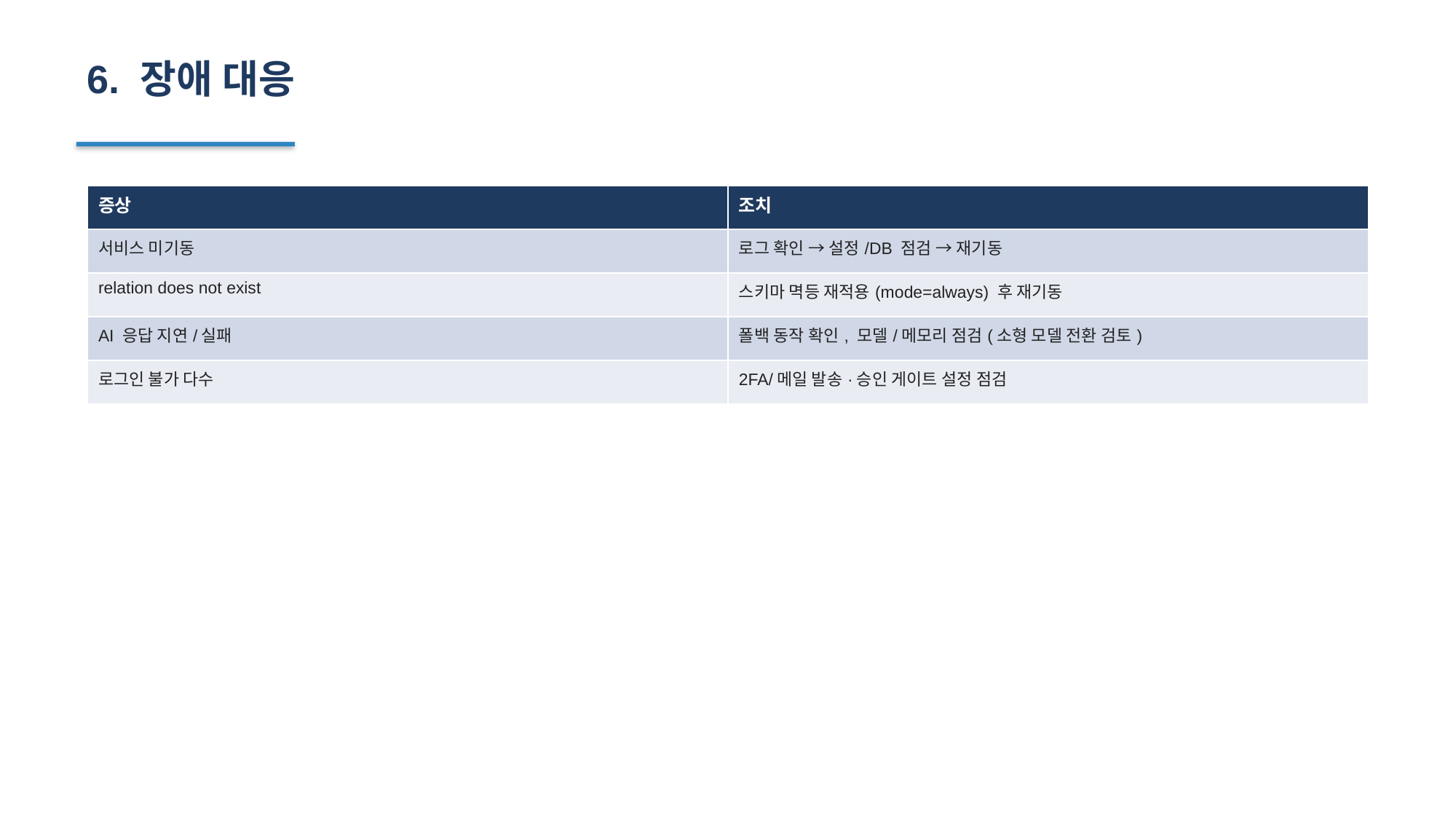

6. 장애 대응

| 증상 | 조치 |
| --- | --- |
| 서비스 미기동 | 로그 확인 → 설정/DB 점검 → 재기동 |
| relation does not exist | 스키마 멱등 재적용(mode=always) 후 재기동 |
| AI 응답 지연/실패 | 폴백 동작 확인, 모델/메모리 점검(소형 모델 전환 검토) |
| 로그인 불가 다수 | 2FA/메일 발송·승인 게이트 설정 점검 |